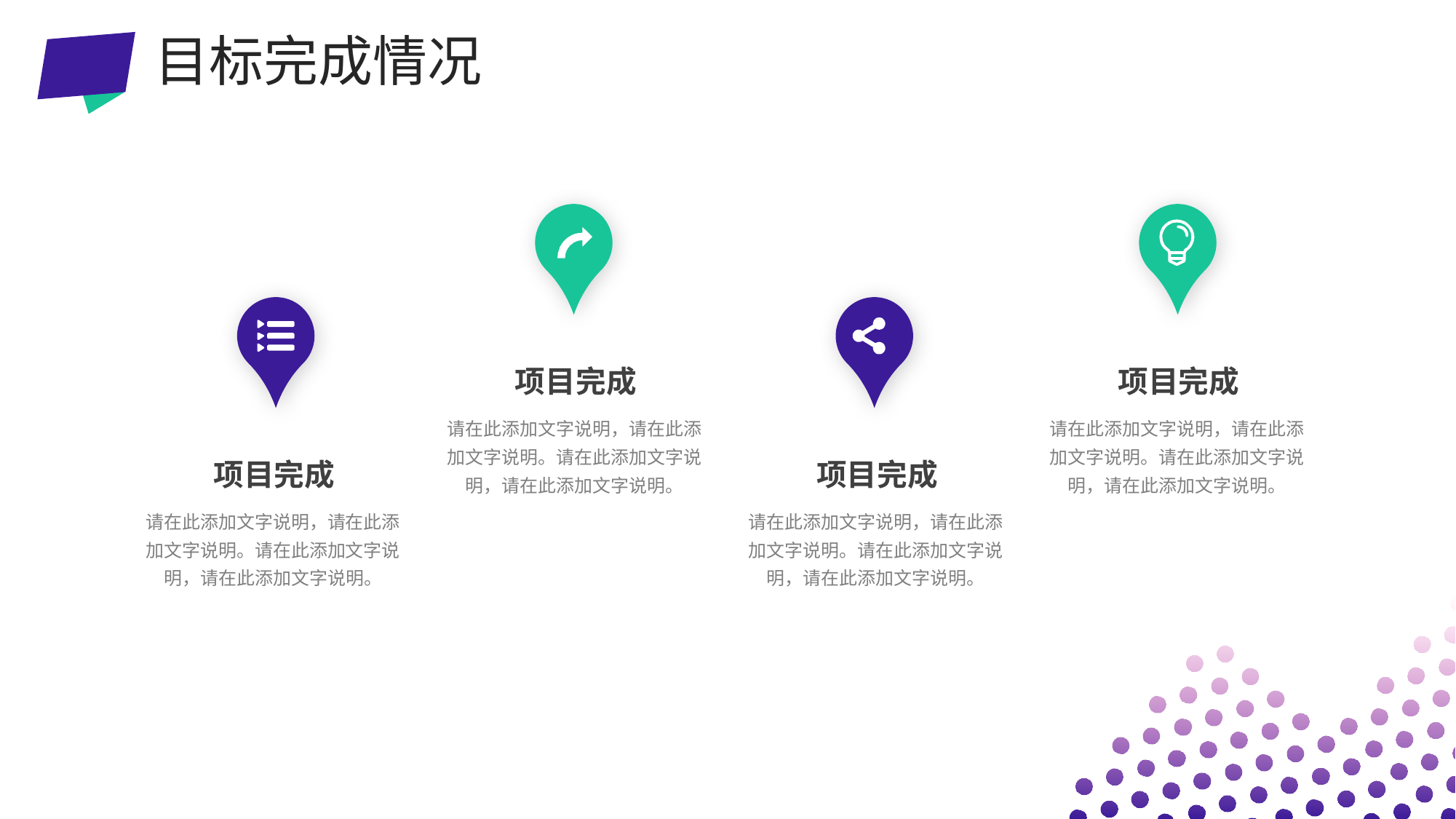

目标完成情况

项目完成
请在此添加文字说明，请在此添加文字说明。请在此添加文字说明，请在此添加文字说明。

项目完成
请在此添加文字说明，请在此添加文字说明。请在此添加文字说明，请在此添加文字说明。

项目完成
请在此添加文字说明，请在此添加文字说明。请在此添加文字说明，请在此添加文字说明。

项目完成
请在此添加文字说明，请在此添加文字说明。请在此添加文字说明，请在此添加文字说明。